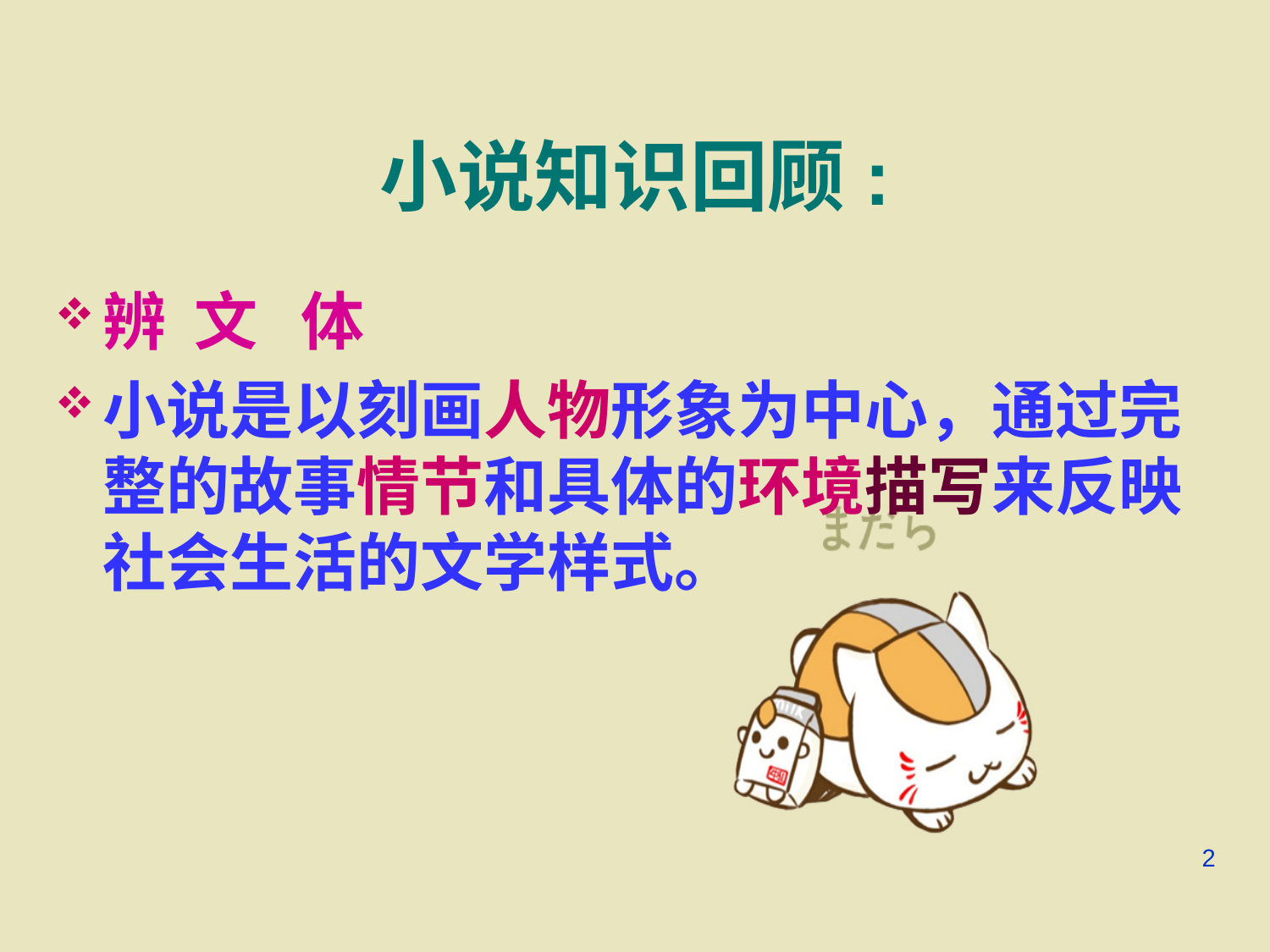

# 小说知识回顾:
辨  文   体
小说是以刻画人物形象为中心，通过完整的故事情节和具体的环境描写来反映社会生活的文学样式。

2